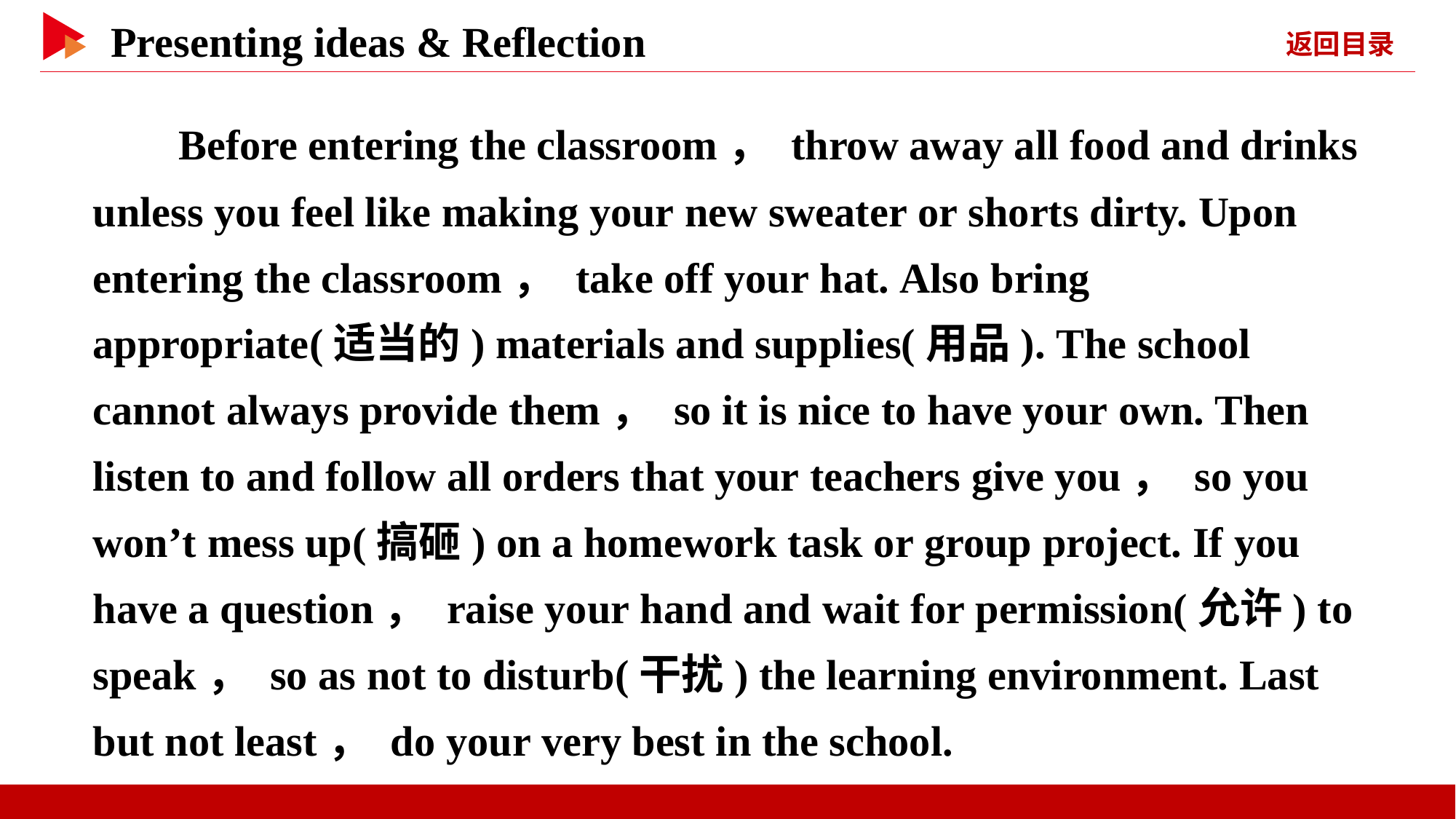

Before entering the classroom， throw away all food and drinks unless you feel like making your new sweater or shorts dirty. Upon entering the classroom， take off your hat. Also bring appropriate(适当的) materials and supplies(用品). The school cannot always provide them， so it is nice to have your own. Then listen to and follow all orders that your teachers give you， so you won’t mess up(搞砸) on a homework task or group project. If you have a question， raise your hand and wait for permission(允许) to speak， so as not to disturb(干扰) the learning environment. Last but not least， do your very best in the school.